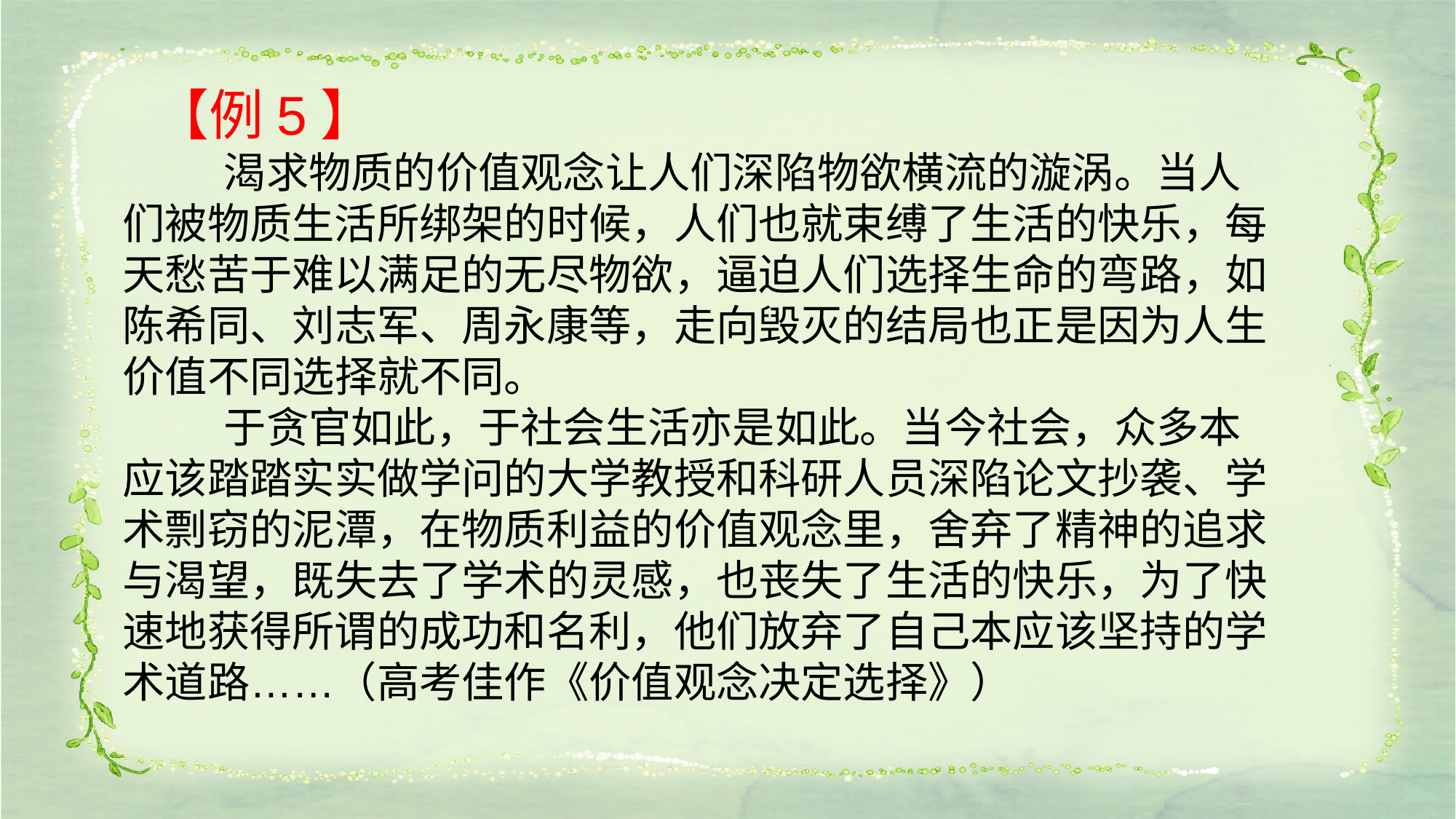

【例5】
     渴求物质的价值观念让人们深陷物欲横流的漩涡。当人们被物质生活所绑架的时候，人们也就束缚了生活的快乐，每天愁苦于难以满足的无尽物欲，逼迫人们选择生命的弯路，如陈希同、刘志军、周永康等，走向毁灭的结局也正是因为人生价值不同选择就不同。
     于贪官如此，于社会生活亦是如此。当今社会，众多本应该踏踏实实做学问的大学教授和科研人员深陷论文抄袭、学术剽窃的泥潭，在物质利益的价值观念里，舍弃了精神的追求与渴望，既失去了学术的灵感，也丧失了生活的快乐，为了快速地获得所谓的成功和名利，他们放弃了自己本应该坚持的学术道路……（高考佳作《价值观念决定选择》）